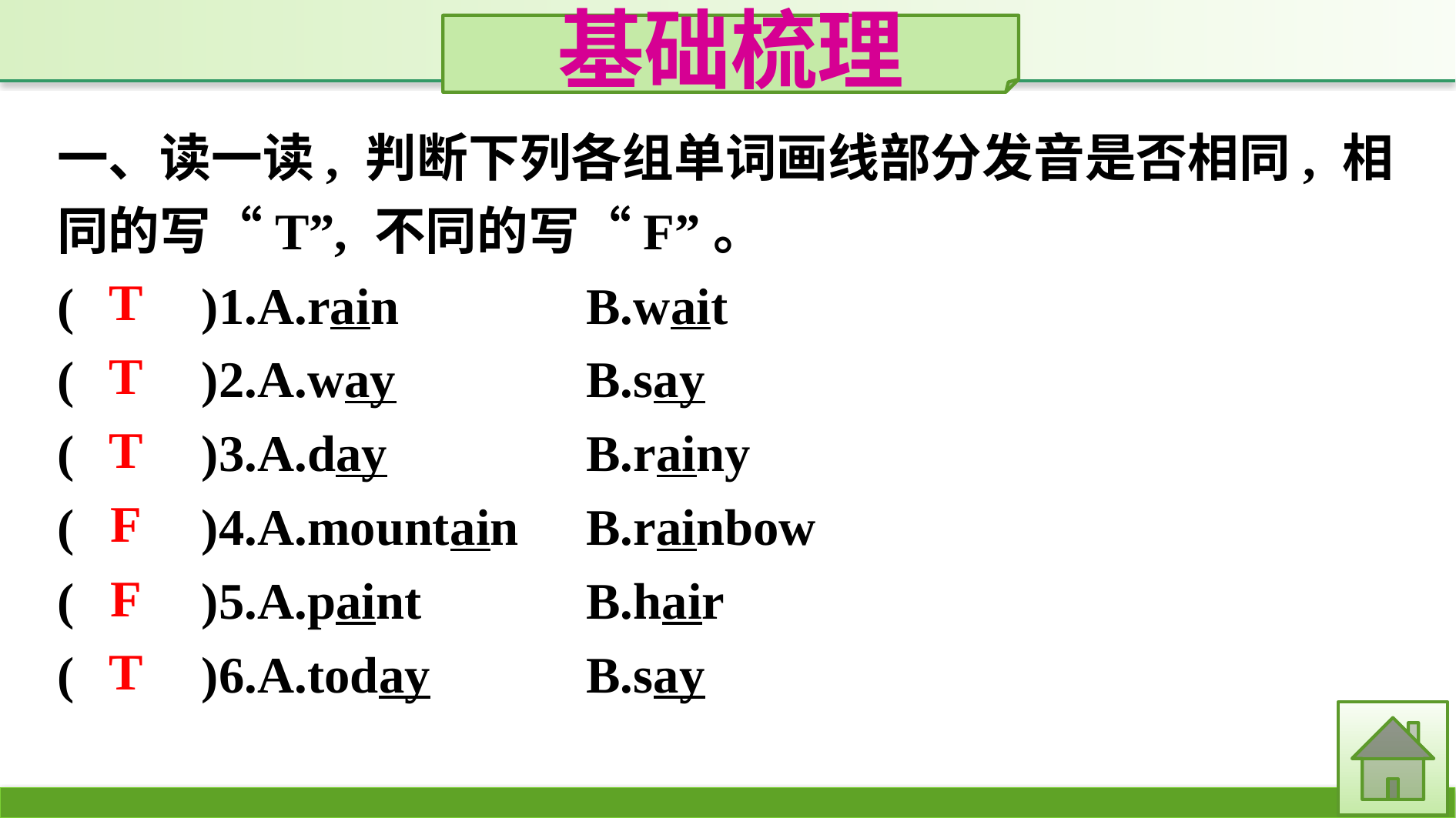

基础梳理
一、读一读, 判断下列各组单词画线部分发音是否相同, 相同的写“T”, 不同的写“F”。
(　　)1.A.rain　　　	B.wait
(　　)2.A.way　　　	B.say
(　　)3.A.day		B.rainy
(　　)4.A.mountain	B.rainbow
(　　)5.A.paint		B.hair
(　　)6.A.today		B.say
T
T
T
F
F
T